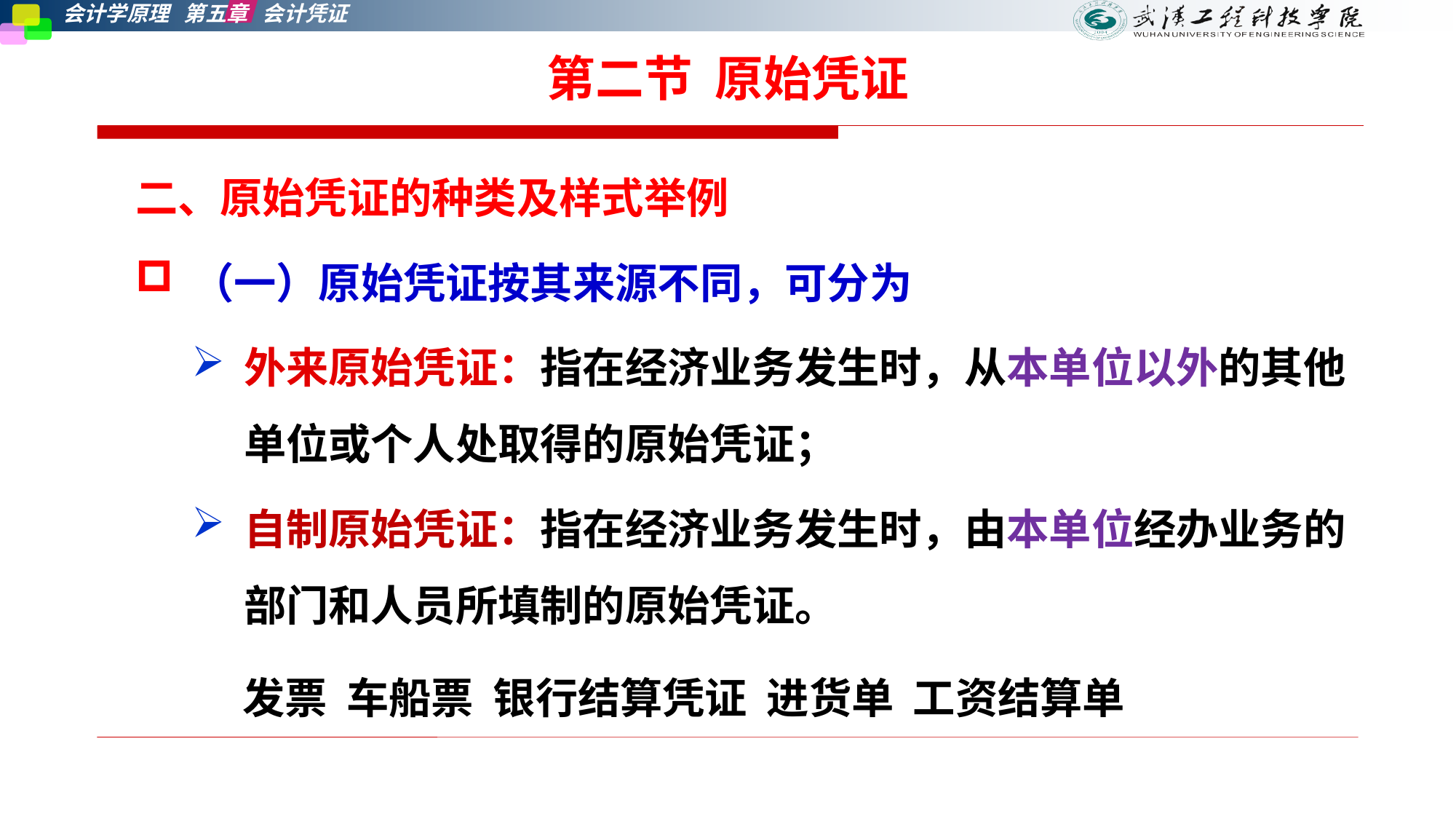

# 第二节  原始凭证
二、原始凭证的种类及样式举例
（一）原始凭证按其来源不同，可分为
外来原始凭证：指在经济业务发生时，从本单位以外的其他单位或个人处取得的原始凭证；
自制原始凭证：指在经济业务发生时，由本单位经办业务的部门和人员所填制的原始凭证。

发票  车船票  银行结算凭证  进货单  工资结算单